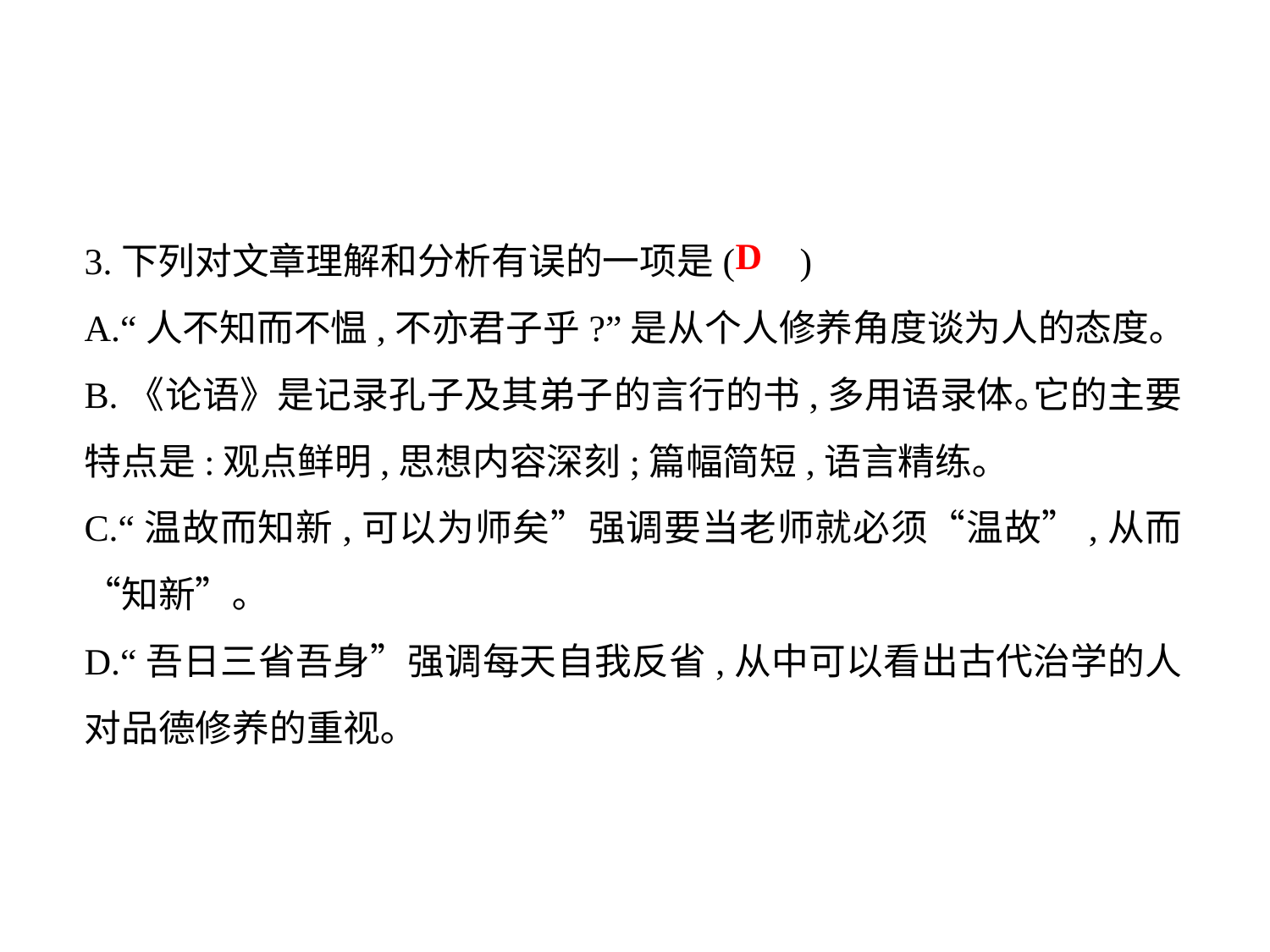

3.下列对文章理解和分析有误的一项是(       )
A.“人不知而不愠,不亦君子乎?”是从个人修养角度谈为人的态度｡
B.《论语》是记录孔子及其弟子的言行的书,多用语录体｡它的主要特点是:观点鲜明,思想内容深刻;篇幅简短,语言精练｡
C.“温故而知新,可以为师矣”强调要当老师就必须“温故”,从而“知新”｡
D.“吾日三省吾身”强调每天自我反省,从中可以看出古代治学的人对品德修养的重视｡
D